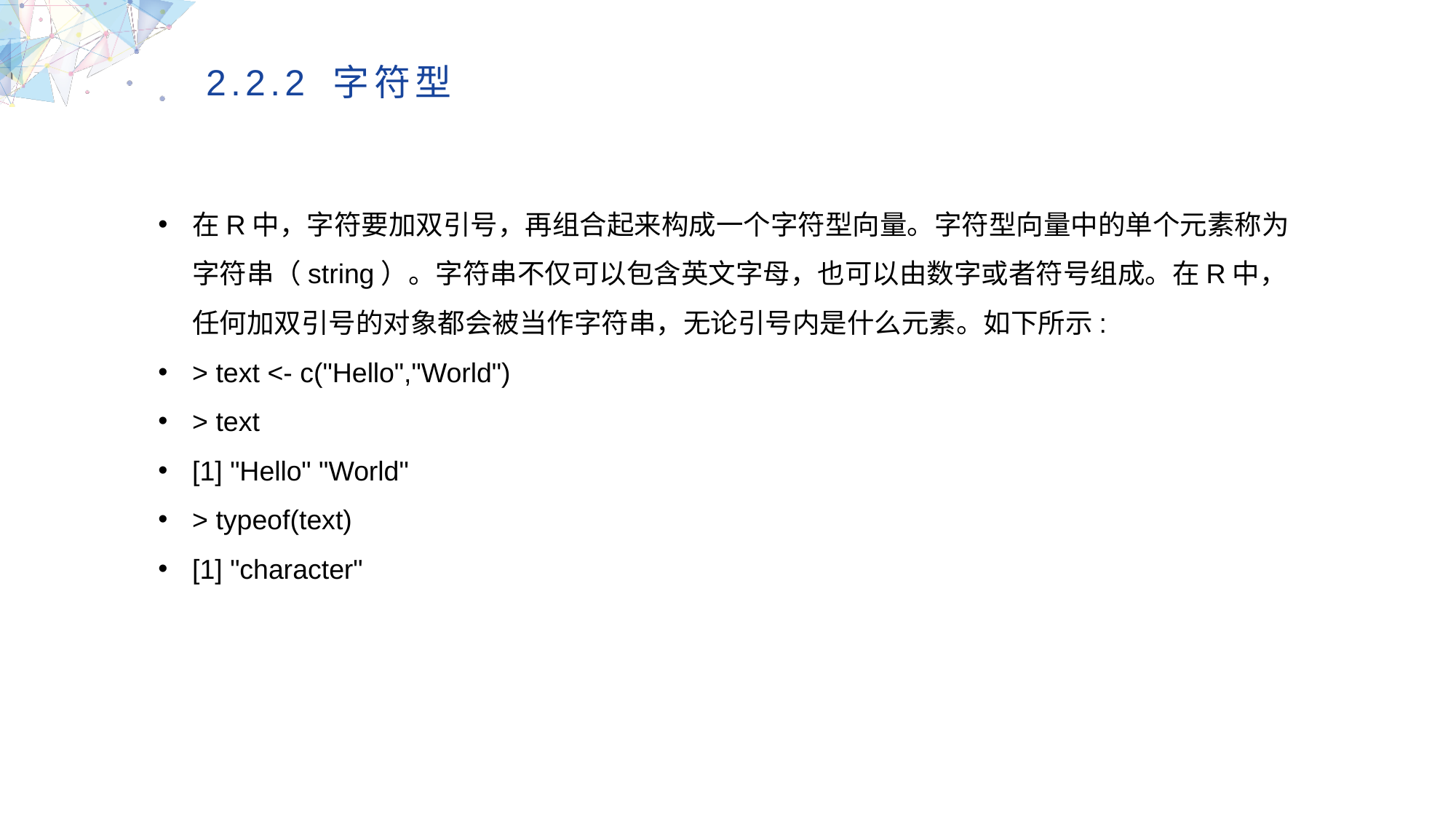

2.2.2 字符型
在R中，字符要加双引号，再组合起来构成一个字符型向量。字符型向量中的单个元素称为字符串（string）。字符串不仅可以包含英文字母，也可以由数字或者符号组成。在R中，任何加双引号的对象都会被当作字符串，无论引号内是什么元素。如下所示:
> text <- c("Hello","World")
> text
[1] "Hello" "World"
> typeof(text)
[1] "character"

MULTIPURPOSE PRESENTATION TEMPLATE | UNIQUE DESIGN
Welcome Message
Please replace text, click add relevant headline, modify the text content, also can copy your content to this directly. Please replace text, click add relevant headline, modify the text content, also can copy your content to this directly.